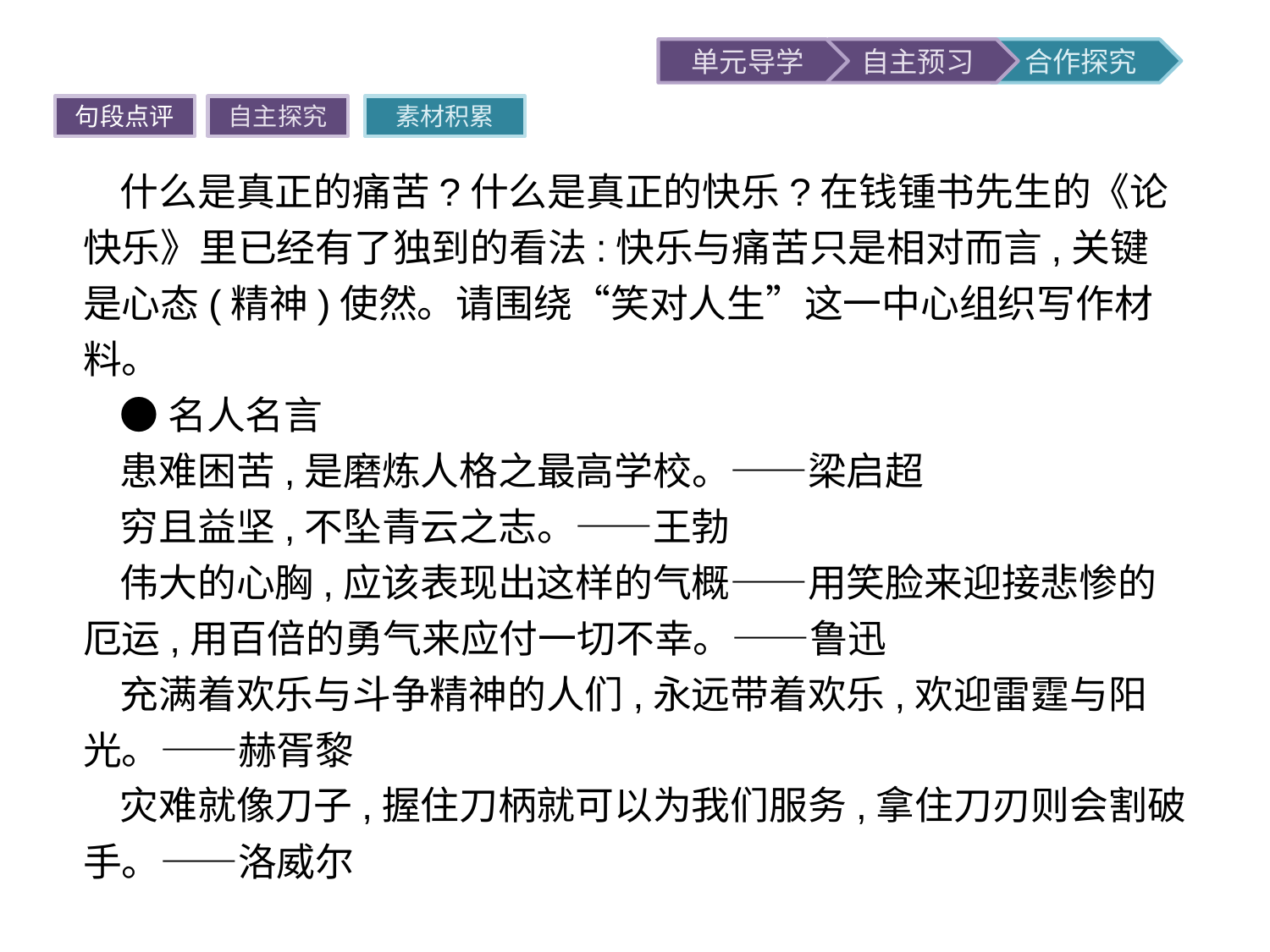

句段点评
自主探究
素材积累
什么是真正的痛苦?什么是真正的快乐?在钱锺书先生的《论快乐》里已经有了独到的看法:快乐与痛苦只是相对而言,关键是心态(精神)使然。请围绕“笑对人生”这一中心组织写作材料。
●名人名言
患难困苦,是磨炼人格之最高学校。——梁启超
穷且益坚,不坠青云之志。——王勃
伟大的心胸,应该表现出这样的气概——用笑脸来迎接悲惨的厄运,用百倍的勇气来应付一切不幸。——鲁迅
充满着欢乐与斗争精神的人们,永远带着欢乐,欢迎雷霆与阳光。——赫胥黎
灾难就像刀子,握住刀柄就可以为我们服务,拿住刀刃则会割破手。——洛威尔